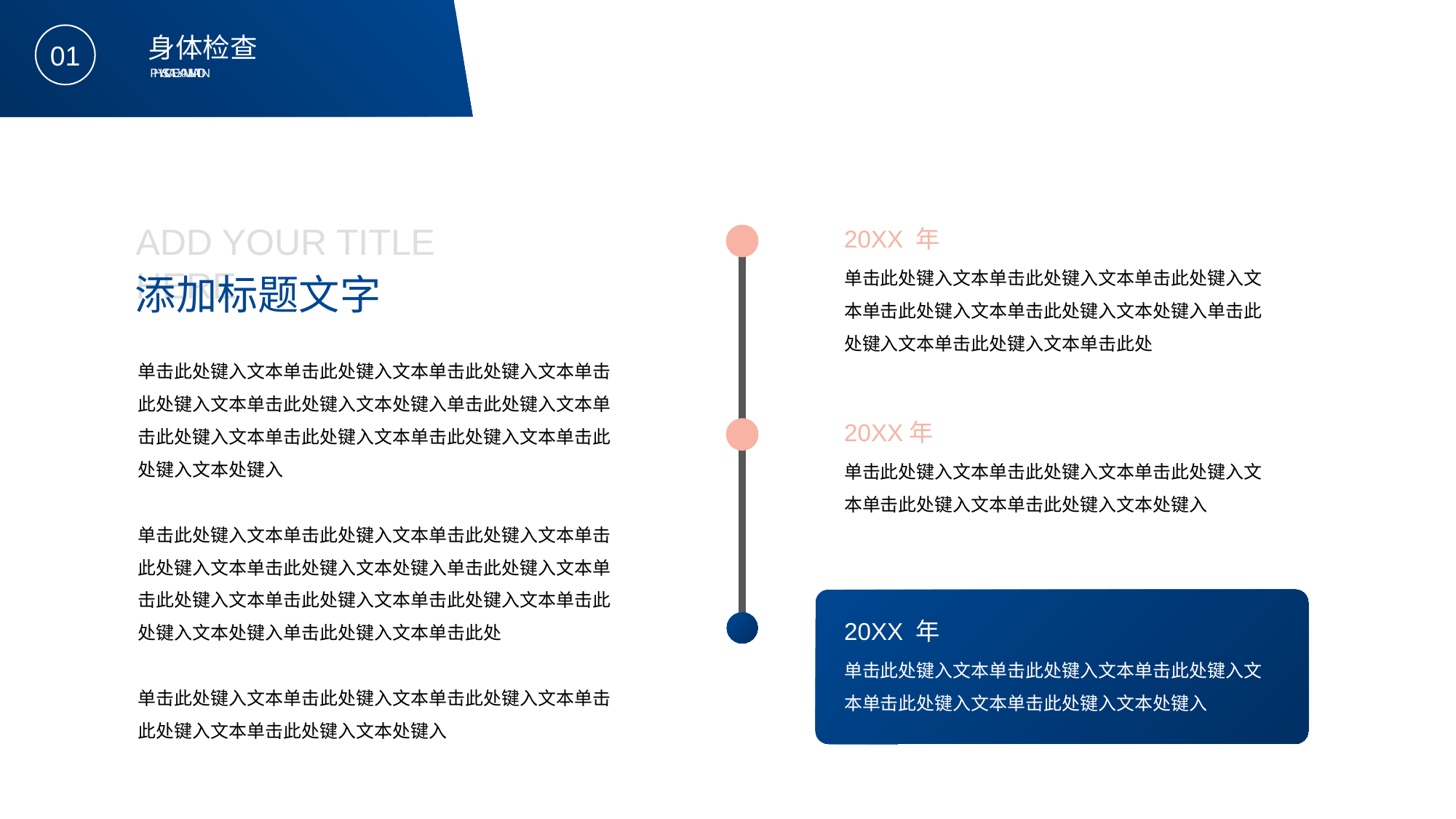

BY YUSHEN

身体检查
01
PHYSICAL EXAMINATION
20XX 年

单击此处键入文本单击此处键入文本单击此处键入文本单击此处键入文本单击此处键入文本处键入单击此处键入文本单击此处键入文本单击此处
ADD YOUR TITLE HERE
添加标题文字
单击此处键入文本单击此处键入文本单击此处键入文本单击此处键入文本单击此处键入文本处键入单击此处键入文本单击此处键入文本单击此处键入文本单击此处键入文本单击此处键入文本处键入

单击此处键入文本单击此处键入文本单击此处键入文本单击此处键入文本单击此处键入文本处键入单击此处键入文本单击此处键入文本单击此处键入文本单击此处键入文本单击此处键入文本处键入单击此处键入文本单击此处

单击此处键入文本单击此处键入文本单击此处键入文本单击此处键入文本单击此处键入文本处键入
20XX年

单击此处键入文本单击此处键入文本单击此处键入文本单击此处键入文本单击此处键入文本处键入

20XX 年

单击此处键入文本单击此处键入文本单击此处键入文本单击此处键入文本单击此处键入文本处键入